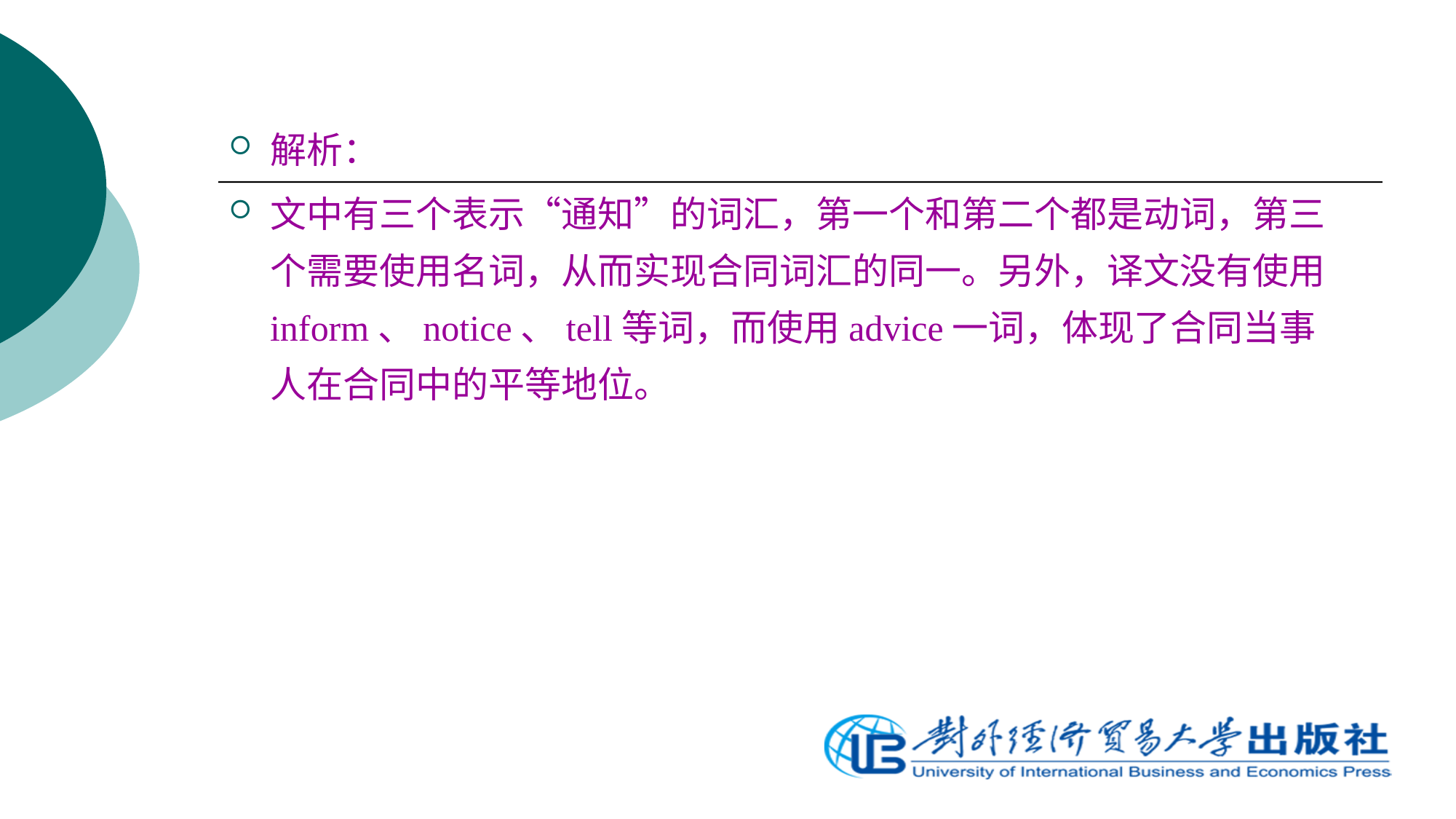

解析：
文中有三个表示“通知”的词汇，第一个和第二个都是动词，第三个需要使用名词，从而实现合同词汇的同一。另外，译文没有使用inform、notice、tell等词，而使用advice一词，体现了合同当事人在合同中的平等地位。